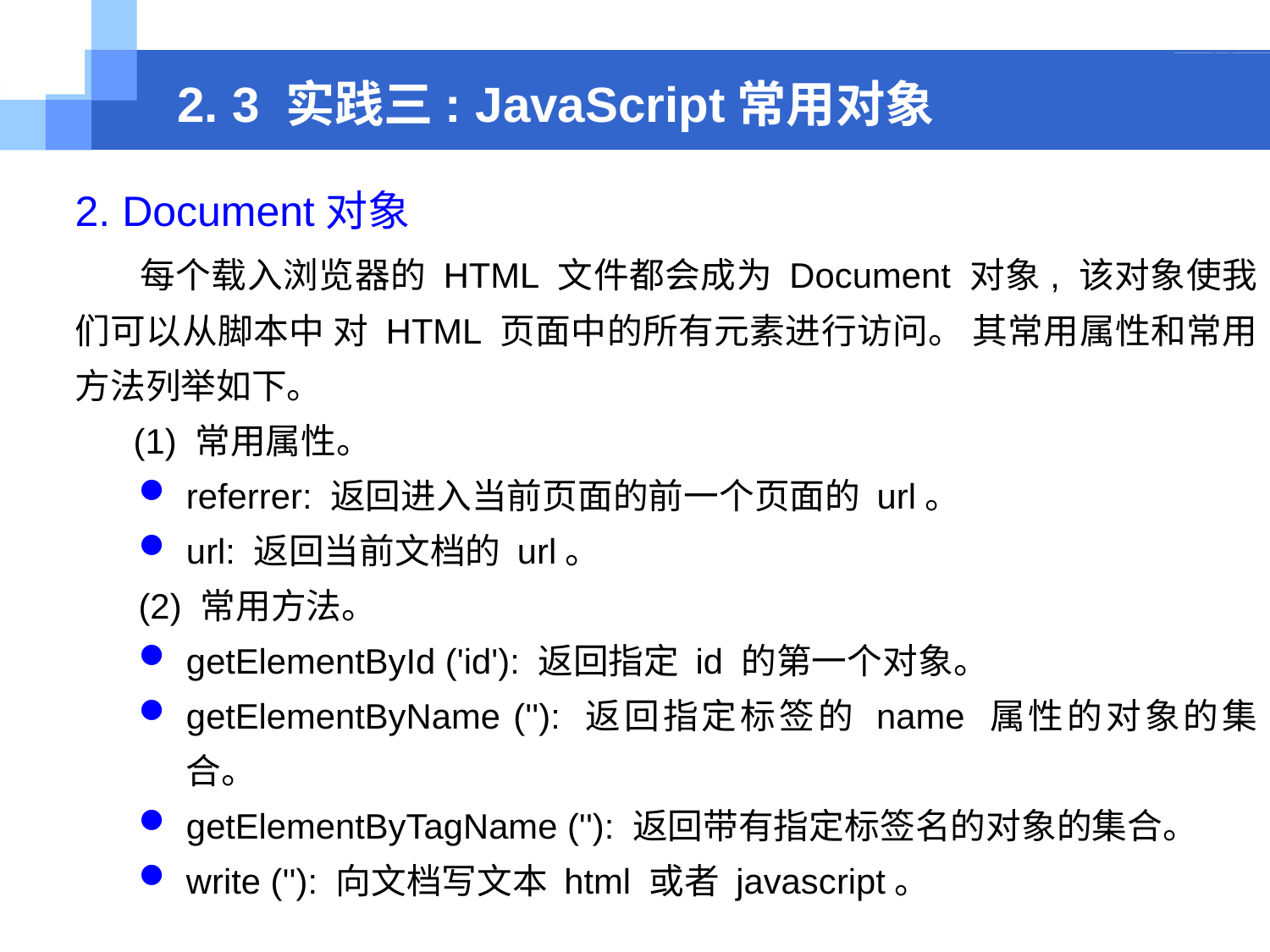

2. 3 实践三: JavaScript常用对象
2. Document对象
      每个载入浏览器的 HTML 文件都会成为 Document 对象, 该对象使我们可以从脚本中 对 HTML 页面中的所有元素进行访问。 其常用属性和常用方法列举如下。
      (1) 常用属性。
referrer: 返回进入当前页面的前一个页面的 url。
url: 返回当前文档的 url。
(2) 常用方法。
getElementById ('id'): 返回指定 id 的第一个对象。
getElementByName (''): 返回指定标签的 name 属性的对象的集合。
getElementByTagName (''): 返回带有指定标签名的对象的集合。
write (''): 向文档写文本 html 或者 javascript。